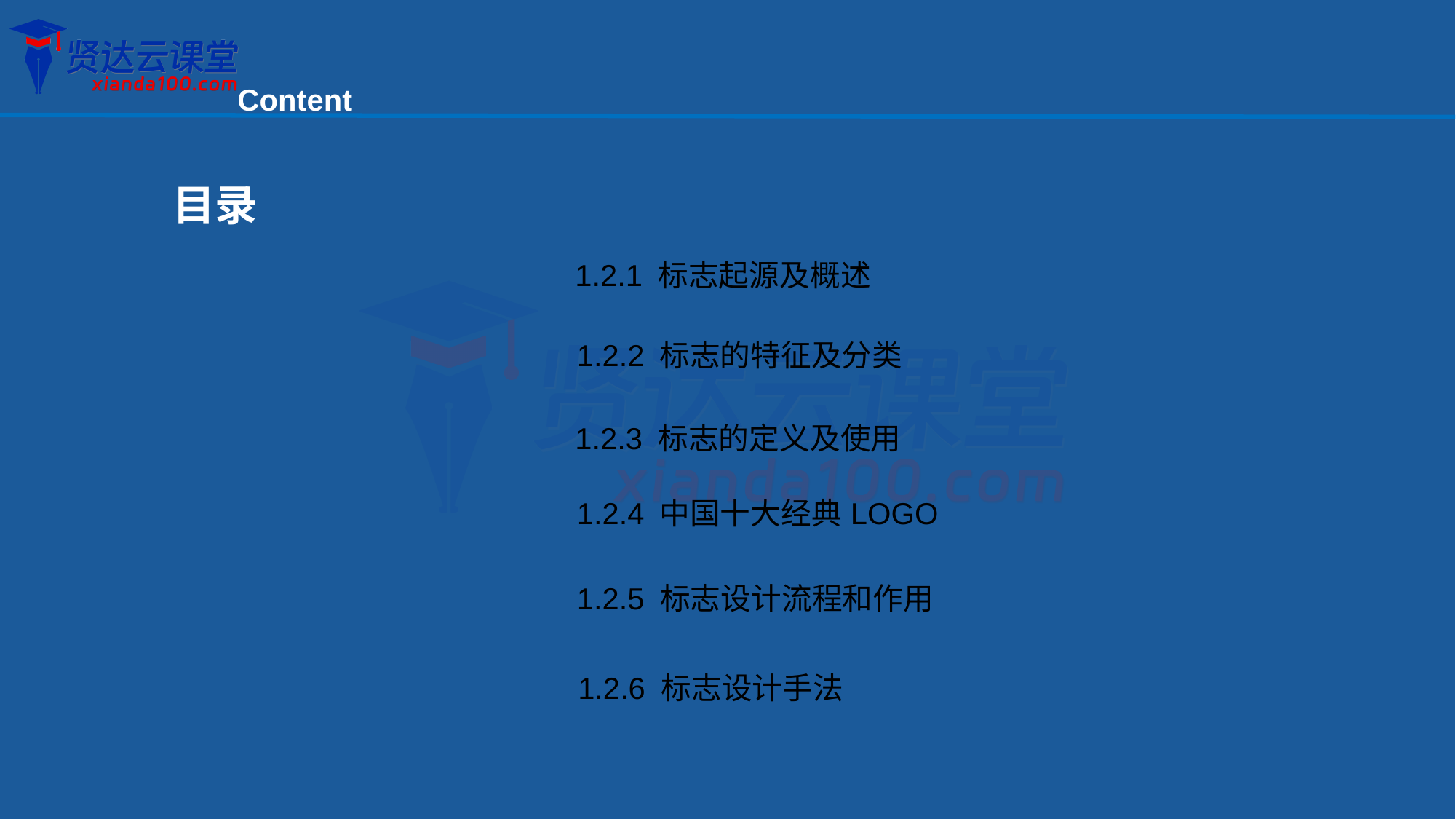

Content
目录
1.2.1 标志起源及概述
1.2.2 标志的特征及分类
1.2.3 标志的定义及使用
1.2.4 中国十大经典LOGO
1.2.5 标志设计流程和作用
1.2.6 标志设计手法